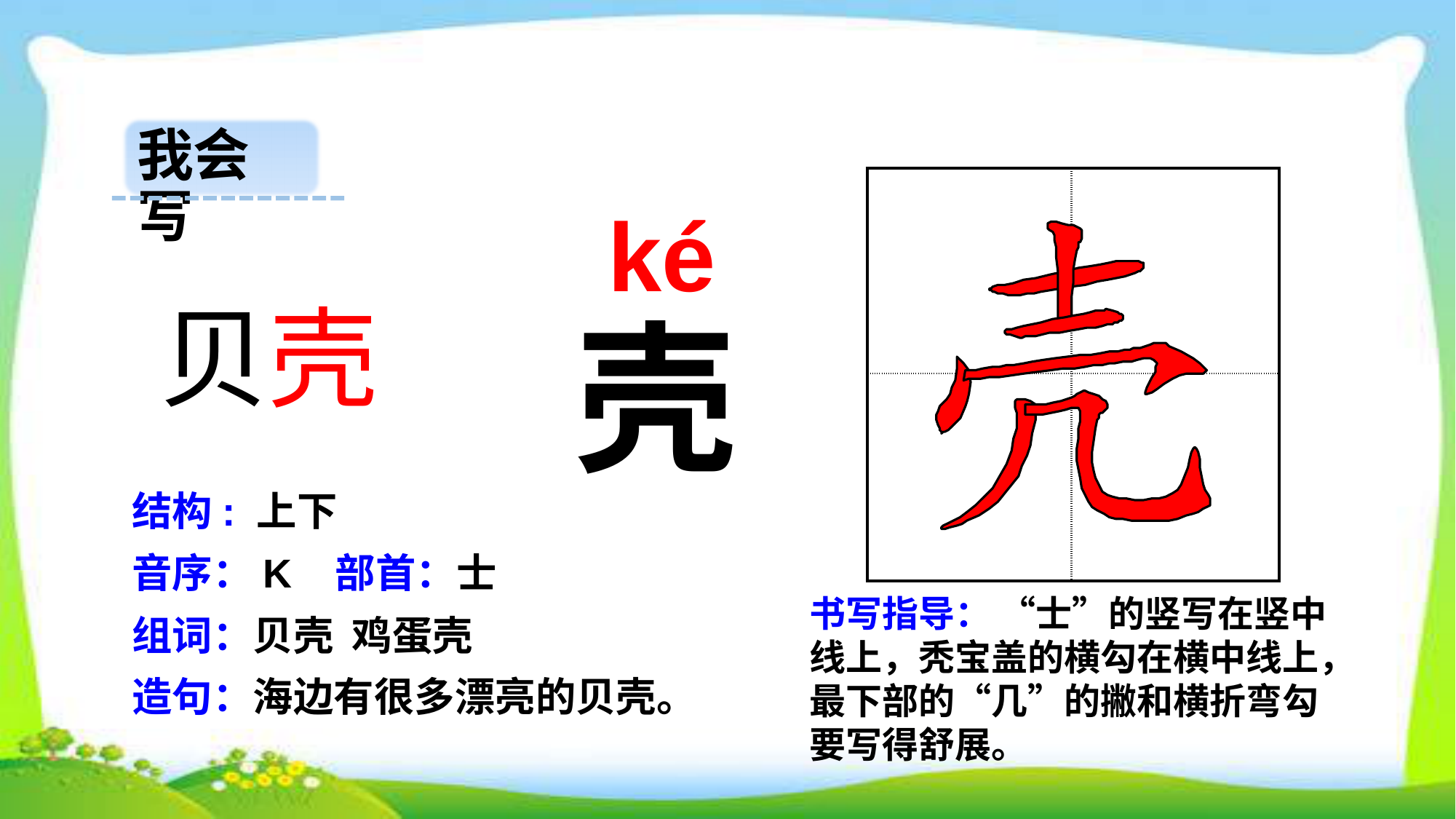

我会写

|  |  |
| --- | --- |
|  |  |
 ké

贝壳
壳

结构: 上下
音序：K   部首：士
书写指导： “士”的竖写在竖中线上，秃宝盖的横勾在横中线上，最下部的“几”的撇和横折弯勾要写得舒展。
组词：贝壳  鸡蛋壳
造句：海边有很多漂亮的贝壳。